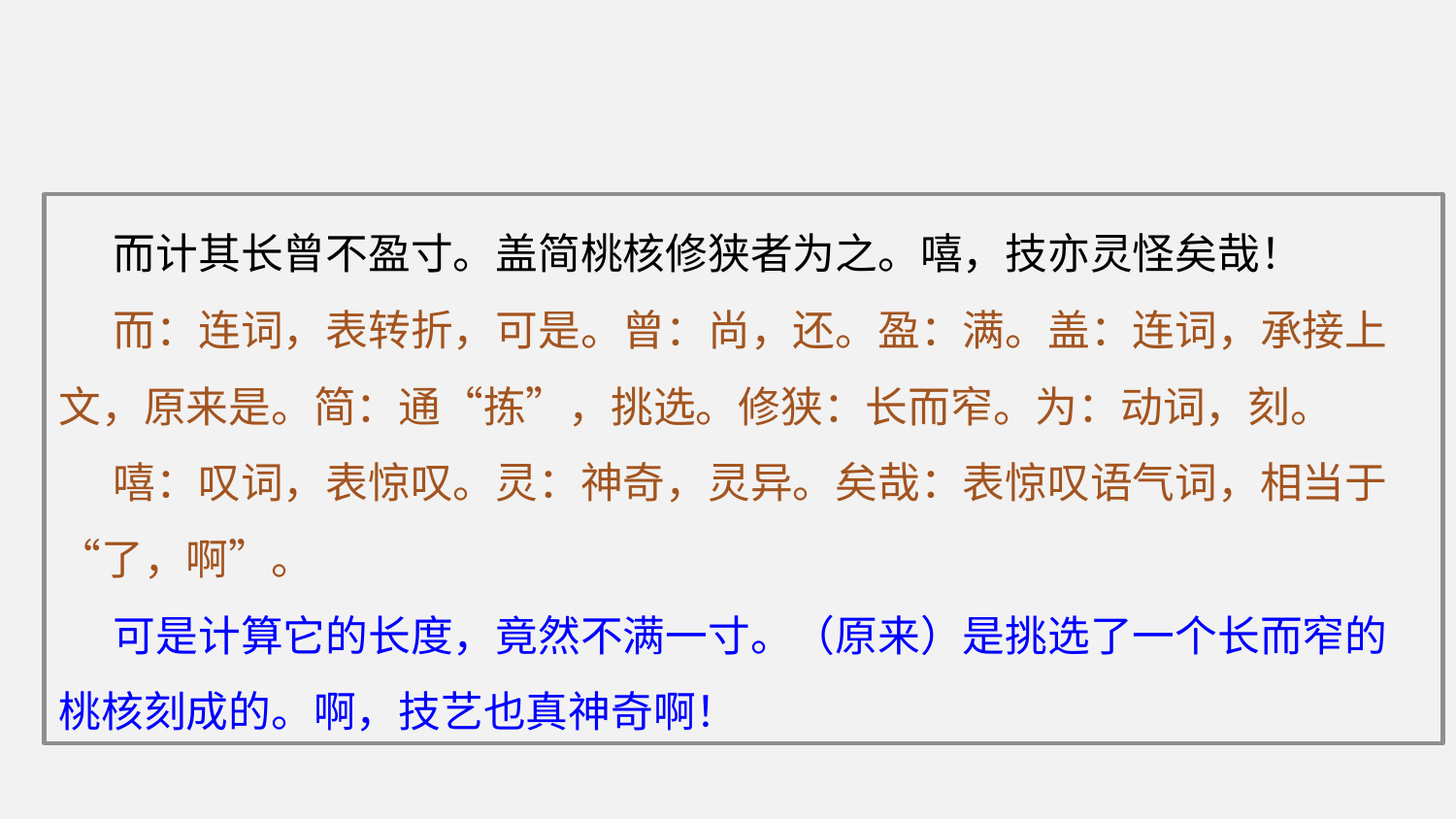

而计其长曾不盈寸。盖简桃核修狭者为之。嘻，技亦灵怪矣哉！
而：连词，表转折，可是。曾：尚，还。盈：满。盖：连词，承接上文，原来是。简：通“拣”，挑选。修狭：长而窄。为：动词，刻。
嘻：叹词，表惊叹。灵：神奇，灵异。矣哉：表惊叹语气词，相当于“了，啊”。
可是计算它的长度，竟然不满一寸。（原来）是挑选了一个长而窄的桃核刻成的。啊，技艺也真神奇啊！